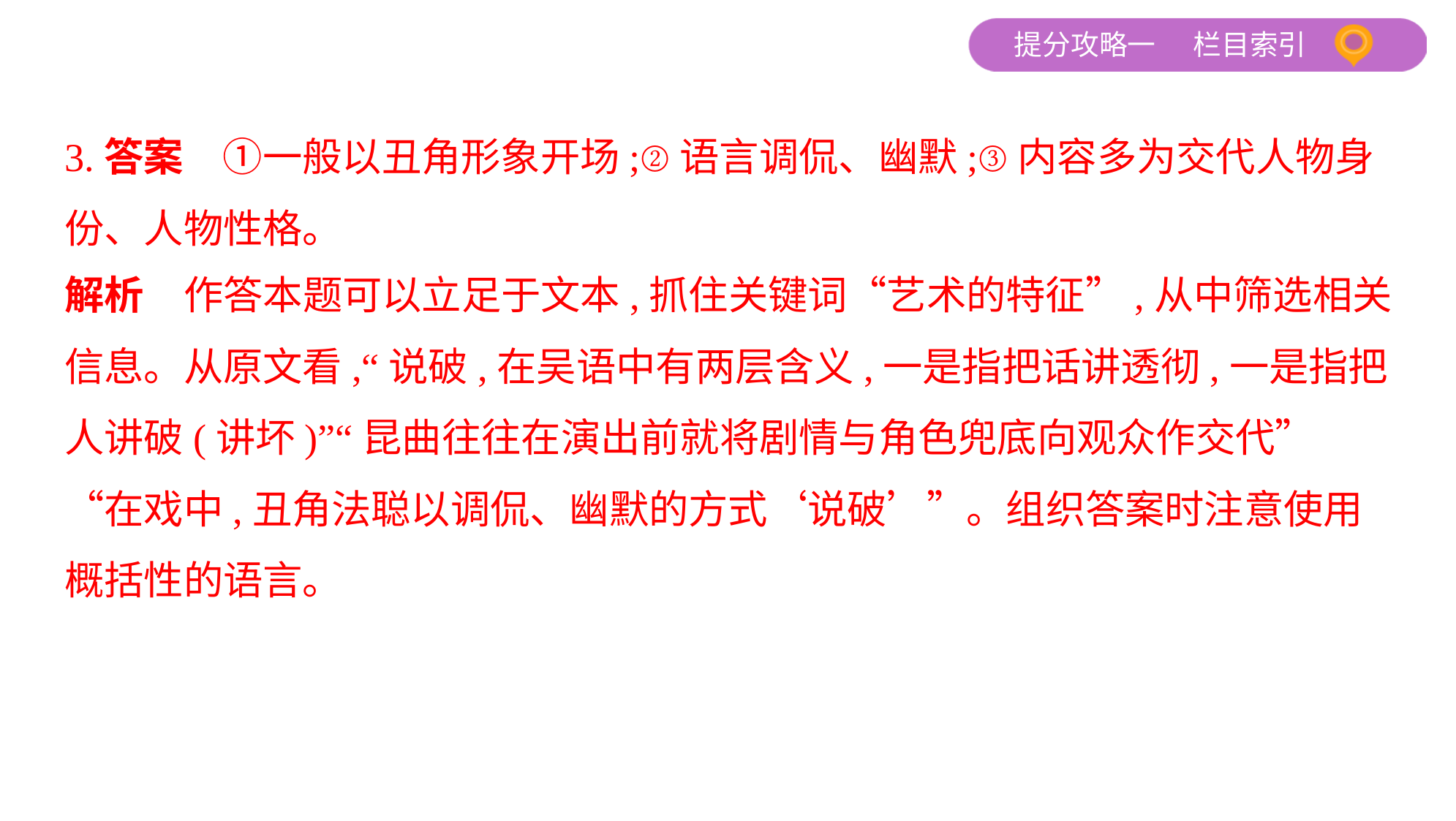

3.答案　①一般以丑角形象开场;②语言调侃、幽默;③内容多为交代人物身
份、人物性格。
解析　作答本题可以立足于文本,抓住关键词“艺术的特征”,从中筛选相关
信息。从原文看,“说破,在吴语中有两层含义,一是指把话讲透彻,一是指把
人讲破(讲坏)”“昆曲往往在演出前就将剧情与角色兜底向观众作交代”
“在戏中,丑角法聪以调侃、幽默的方式‘说破’”。组织答案时注意使用
概括性的语言。